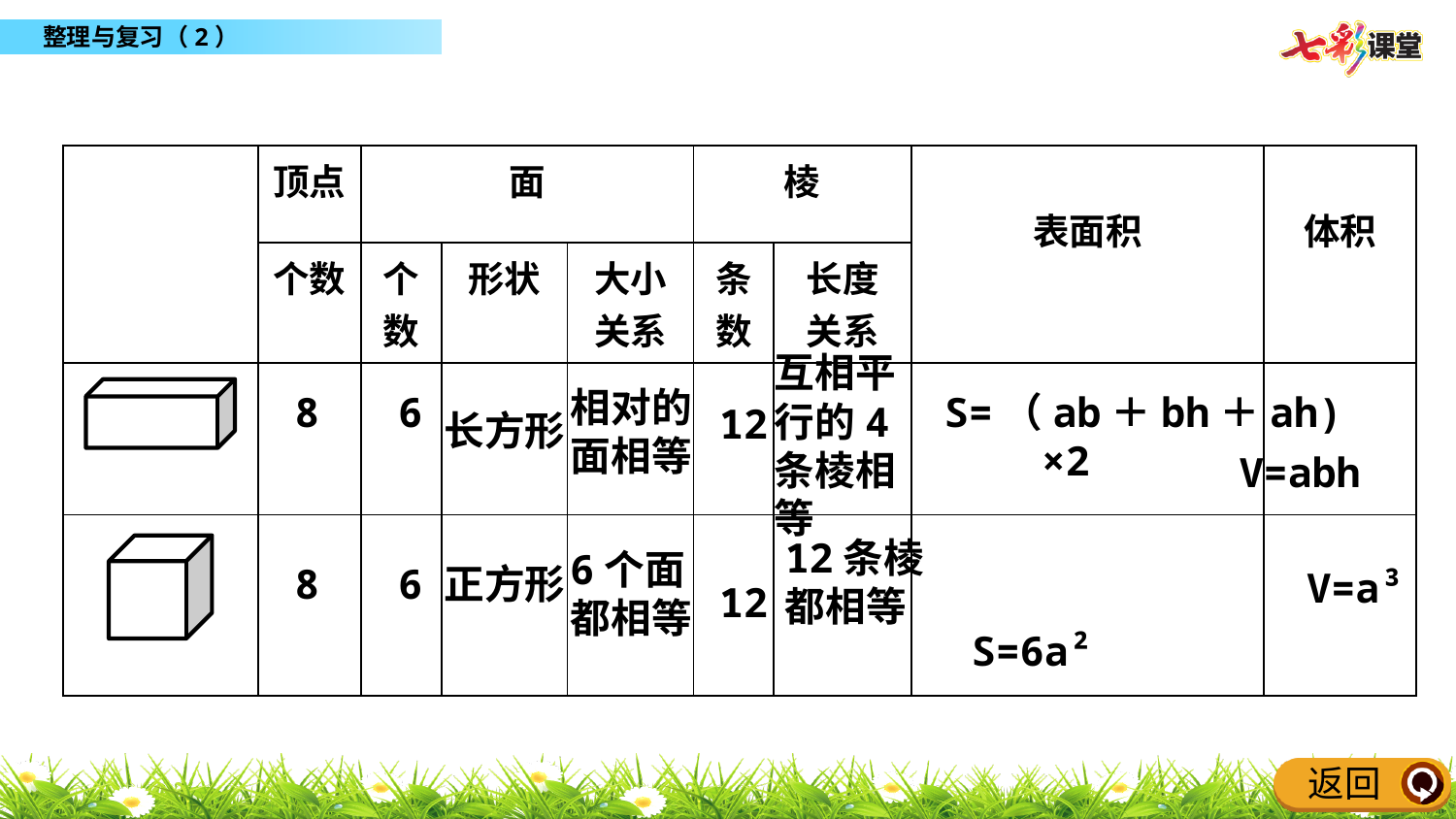

|  | 顶点 | 面 |  |  | 棱 |  | 表面积 | 体积 |
| --- | --- | --- | --- | --- | --- | --- | --- | --- |
|  | 个数 | 个数 | 形状 | 大小关系 | 条数 | 长度关系 |  |  |
|  |  |  |  |  |  |  |  |  |
|  |  |  |  |  |  |  |  |  |
互相平行的4条棱相等
相对的面相等

  S=（ab＋bh＋ah)
      ×2
8
6
12
  V=abh
长方形
12条棱都相等

6个面都相等
8
6
正方形
  V=a³
12
  S=6a²